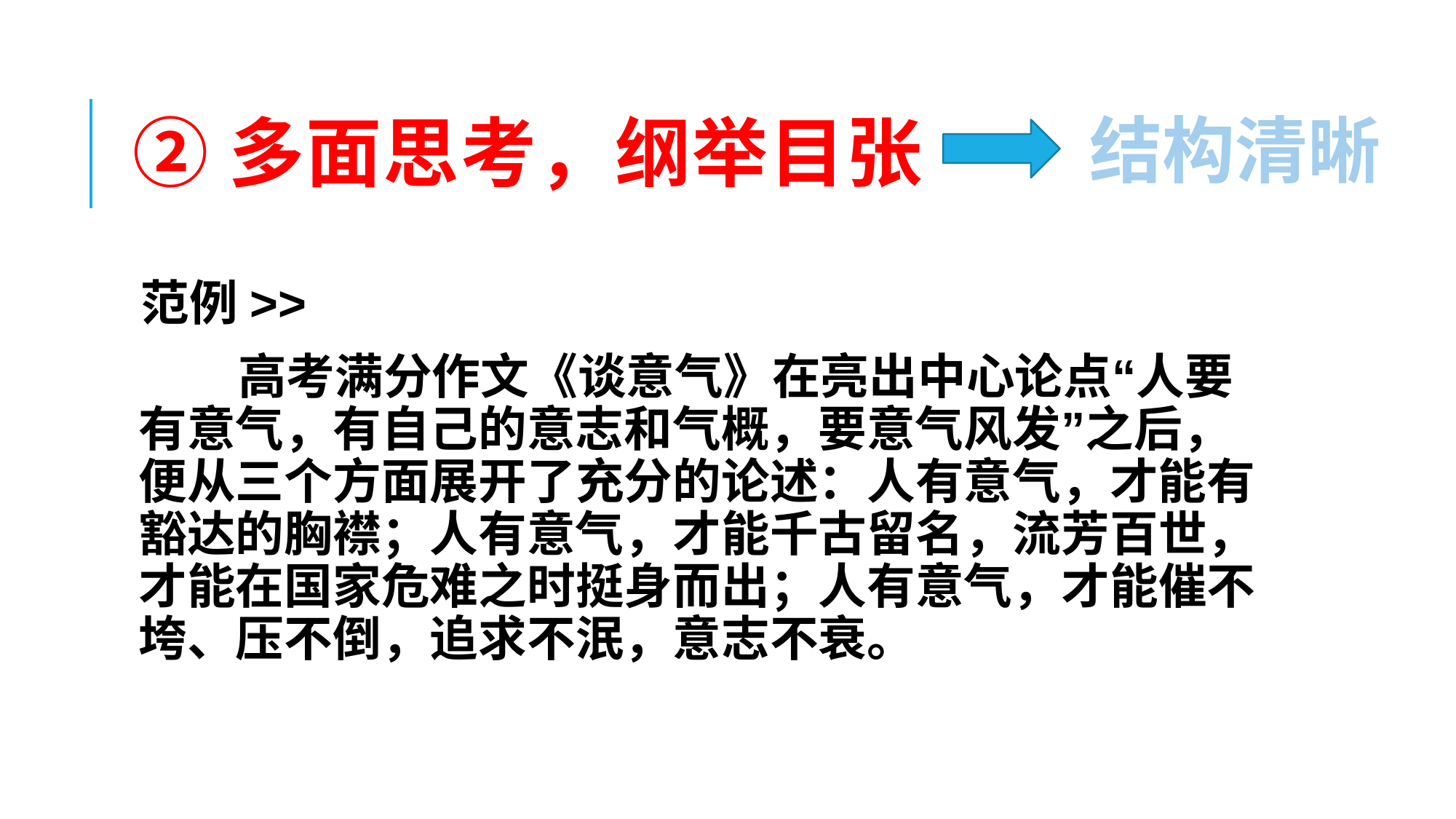

# ②多面思考，纲举目张
结构清晰

范例>>
高考满分作文《谈意气》在亮出中心论点“人要有意气，有自己的意志和气概，要意气风发”之后，便从三个方面展开了充分的论述：人有意气，才能有豁达的胸襟；人有意气，才能千古留名，流芳百世，才能在国家危难之时挺身而出；人有意气，才能催不垮、压不倒，追求不泯，意志不衰。